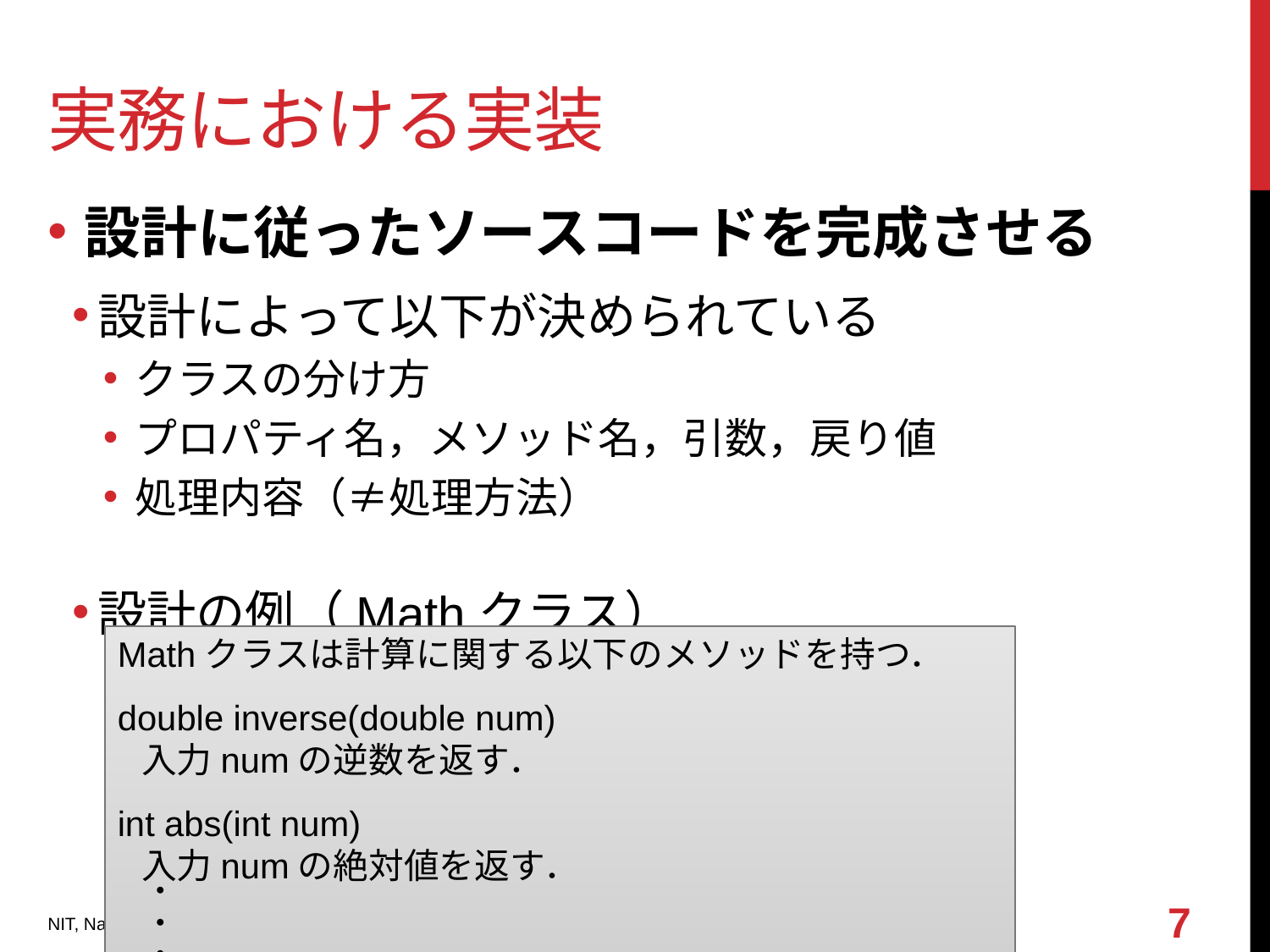

# 実務における実装
設計に従ったソースコードを完成させる
設計によって以下が決められている
クラスの分け方
プロパティ名，メソッド名，引数，戻り値
処理内容（≠処理方法）

設計の例（Mathクラス）
Mathクラスは計算に関する以下のメソッドを持つ．

double inverse(double num)
  入力numの逆数を返す．

int abs(int num)
  入力numの絶対値を返す．
7
・・・
NIT, Nara 情報工学実験3